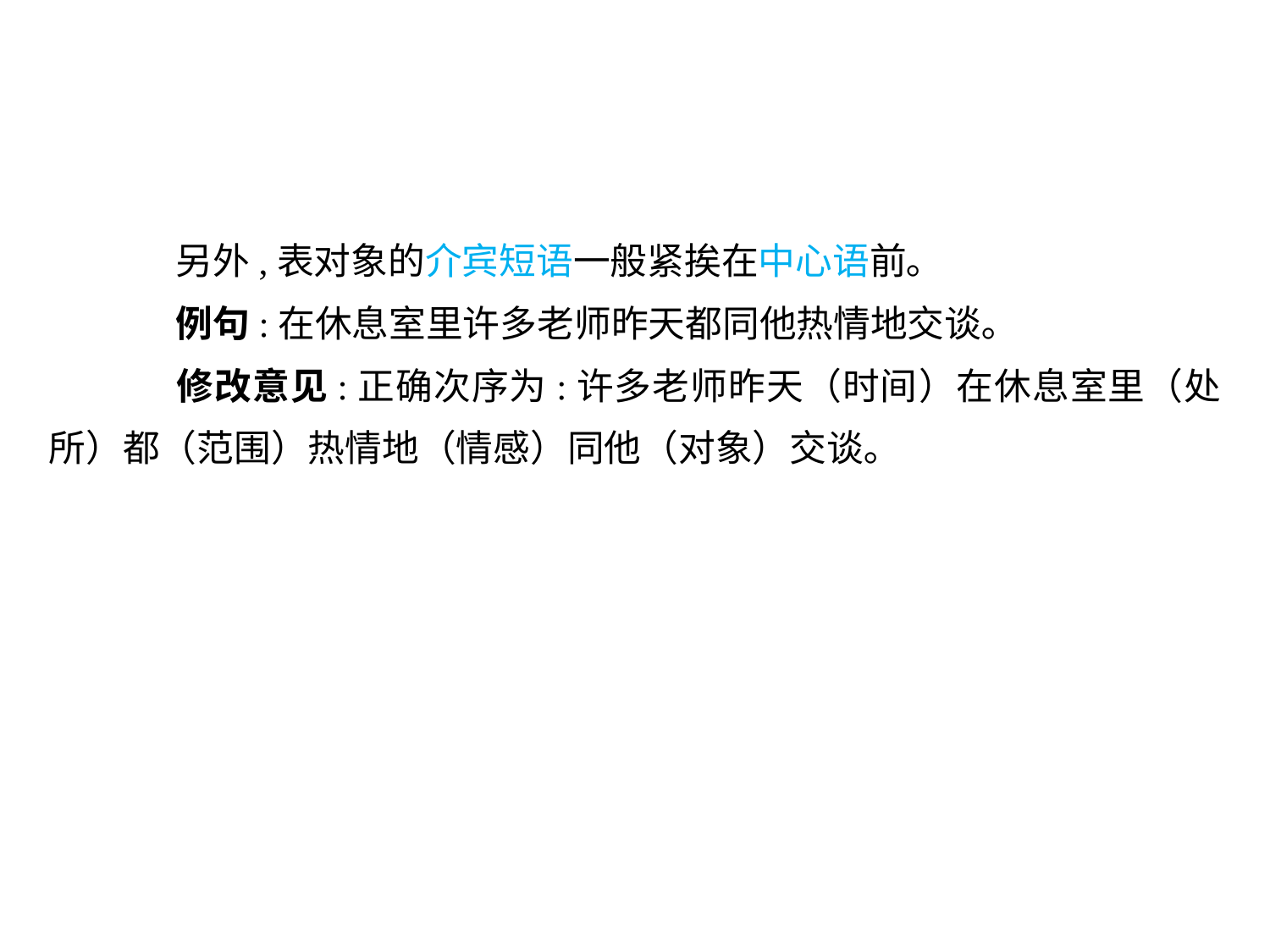

另外,表对象的介宾短语一般紧挨在中心语前｡
	例句:在休息室里许多老师昨天都同他热情地交谈｡
	修改意见:正确次序为:许多老师昨天（时间）在休息室里（处所）都（范围）热情地（情感）同他（对象）交谈｡